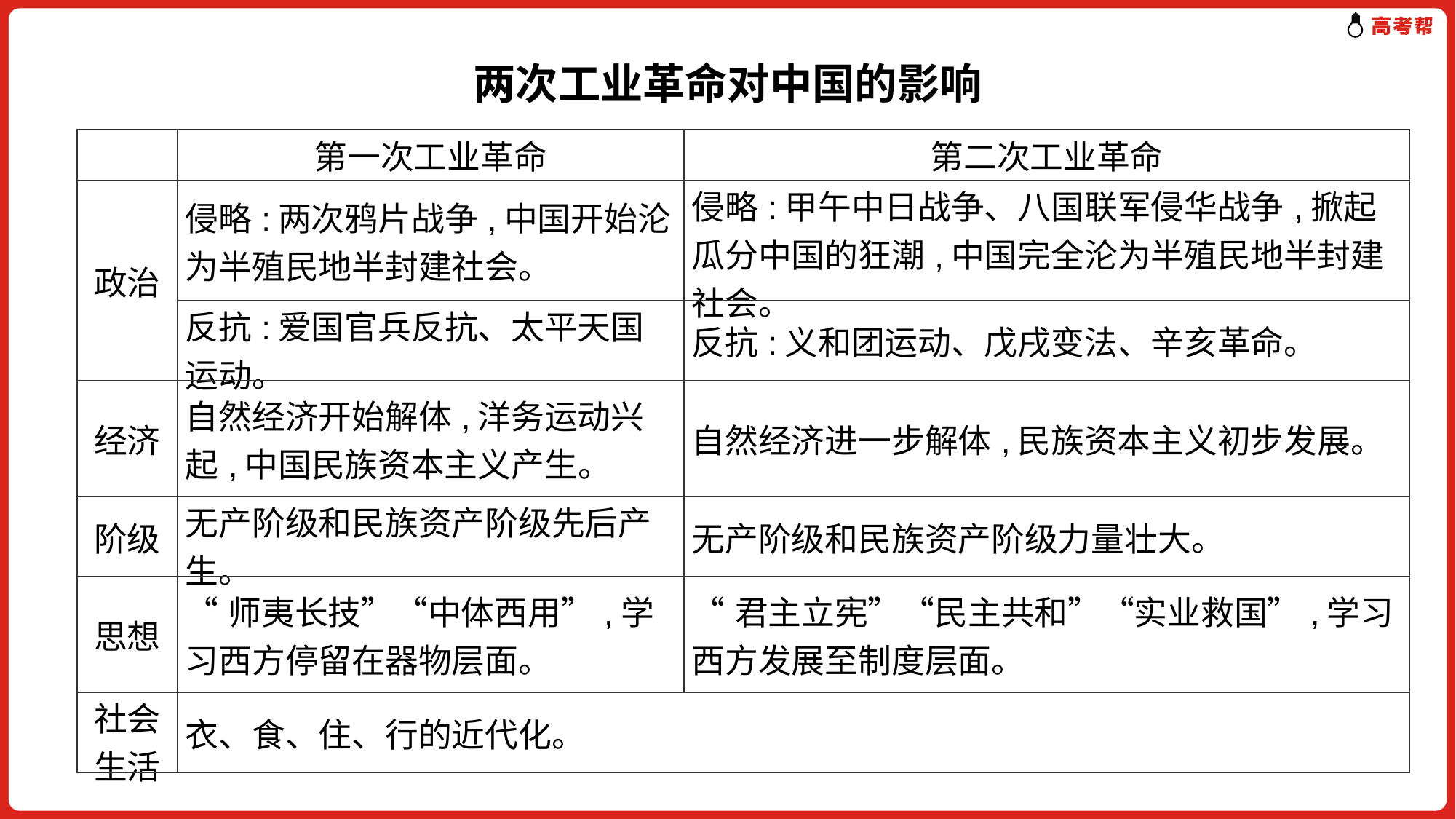

两次工业革命对中国的影响
|  | 第一次工业革命 | 第二次工业革命 |
| --- | --- | --- |
| 政治 | 侵略:两次鸦片战争,中国开始沦为半殖民地半封建社会。 | 侵略:甲午中日战争、八国联军侵华战争,掀起瓜分中国的狂潮,中国完全沦为半殖民地半封建社会。 |
|  | 反抗:爱国官兵反抗、太平天国运动。 | 反抗:义和团运动、戊戌变法、辛亥革命。 |
| 经济 | 自然经济开始解体,洋务运动兴起,中国民族资本主义产生。 | 自然经济进一步解体,民族资本主义初步发展。 |
| 阶级 | 无产阶级和民族资产阶级先后产生。 | 无产阶级和民族资产阶级力量壮大。 |
| 思想 | “师夷长技”“中体西用”,学习西方停留在器物层面。 | “君主立宪”“民主共和”“实业救国”,学习西方发展至制度层面。 |
| 社会 生活 | 衣、食、住、行的近代化。 |  |